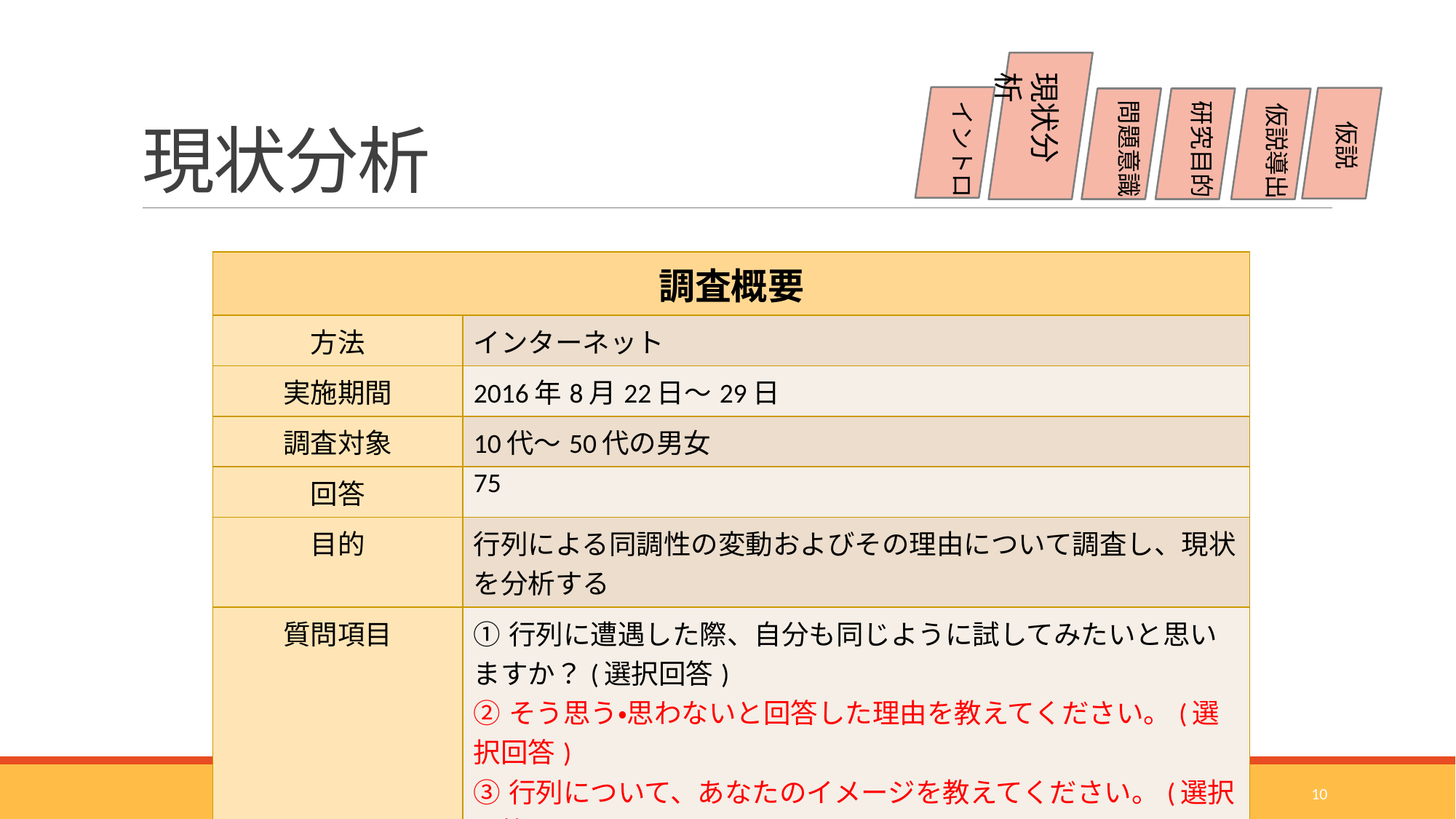

# 現状分析

現状分析

問題意識
イントロ
研究目的
仮説導出
仮説
| 調査概要 |  |
| --- | --- |
| 方法 | インターネット |
| 実施期間 | 2016年8月22日～29日 |
| 調査対象 | 10代～50代の男女 |
| 回答 | 75 |
| 目的 | 行列による同調性の変動およびその理由について調査し、現状を分析する |
| 質問項目 | ①行列に遭遇した際、自分も同じように試してみたいと思いますか？(選択回答) ②そう思う・思わないと回答した理由を教えてください。(選択回答) ③行列について、あなたのイメージを教えてください。(選択回答) |
10